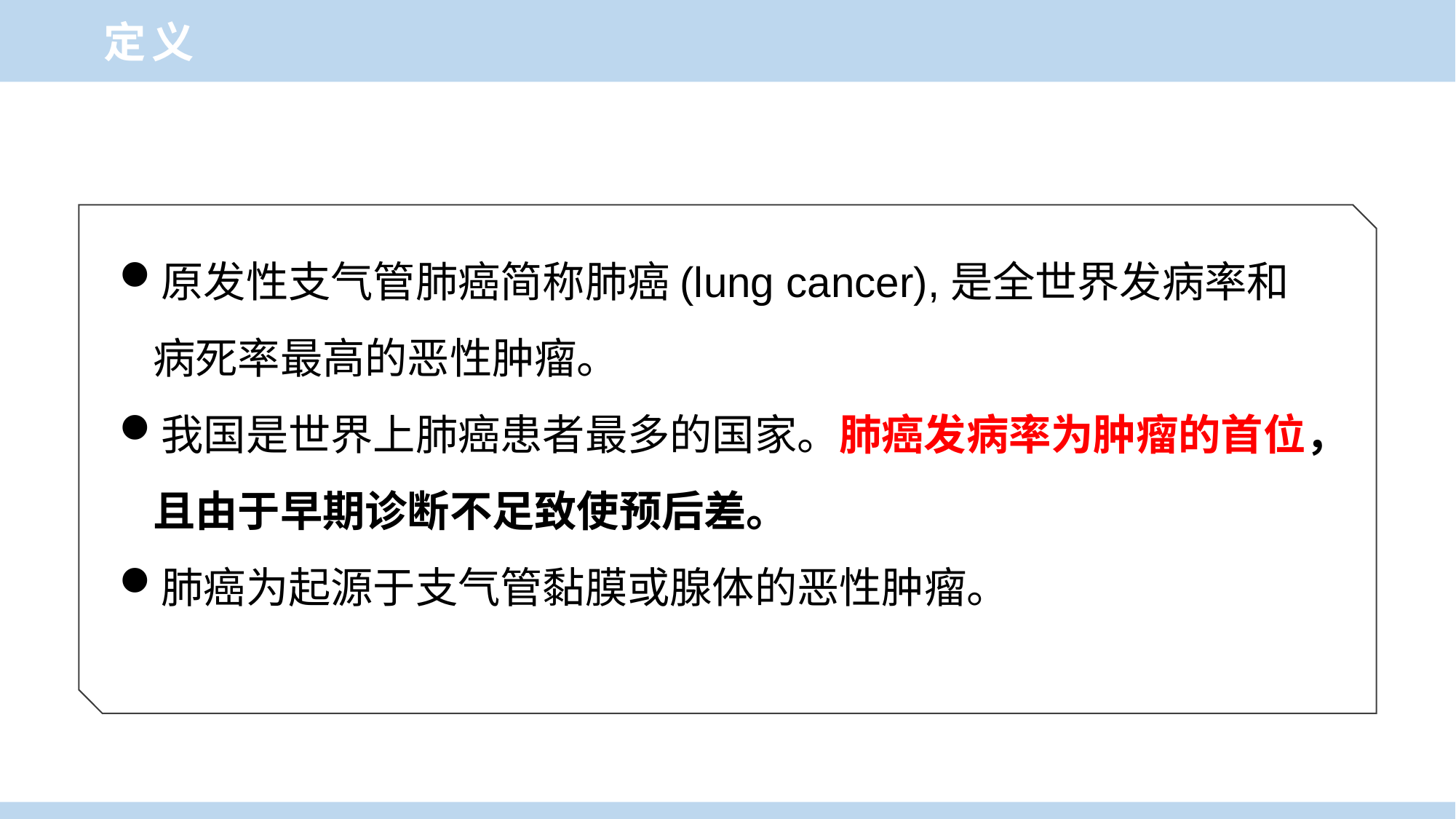

定义

原发性支气管肺癌简称肺癌(lung cancer),是全世界发病率和病死率最高的恶性肿瘤。
我国是世界上肺癌患者最多的国家。肺癌发病率为肿瘤的首位，且由于早期诊断不足致使预后差。
肺癌为起源于支气管黏膜或腺体的恶性肿瘤。